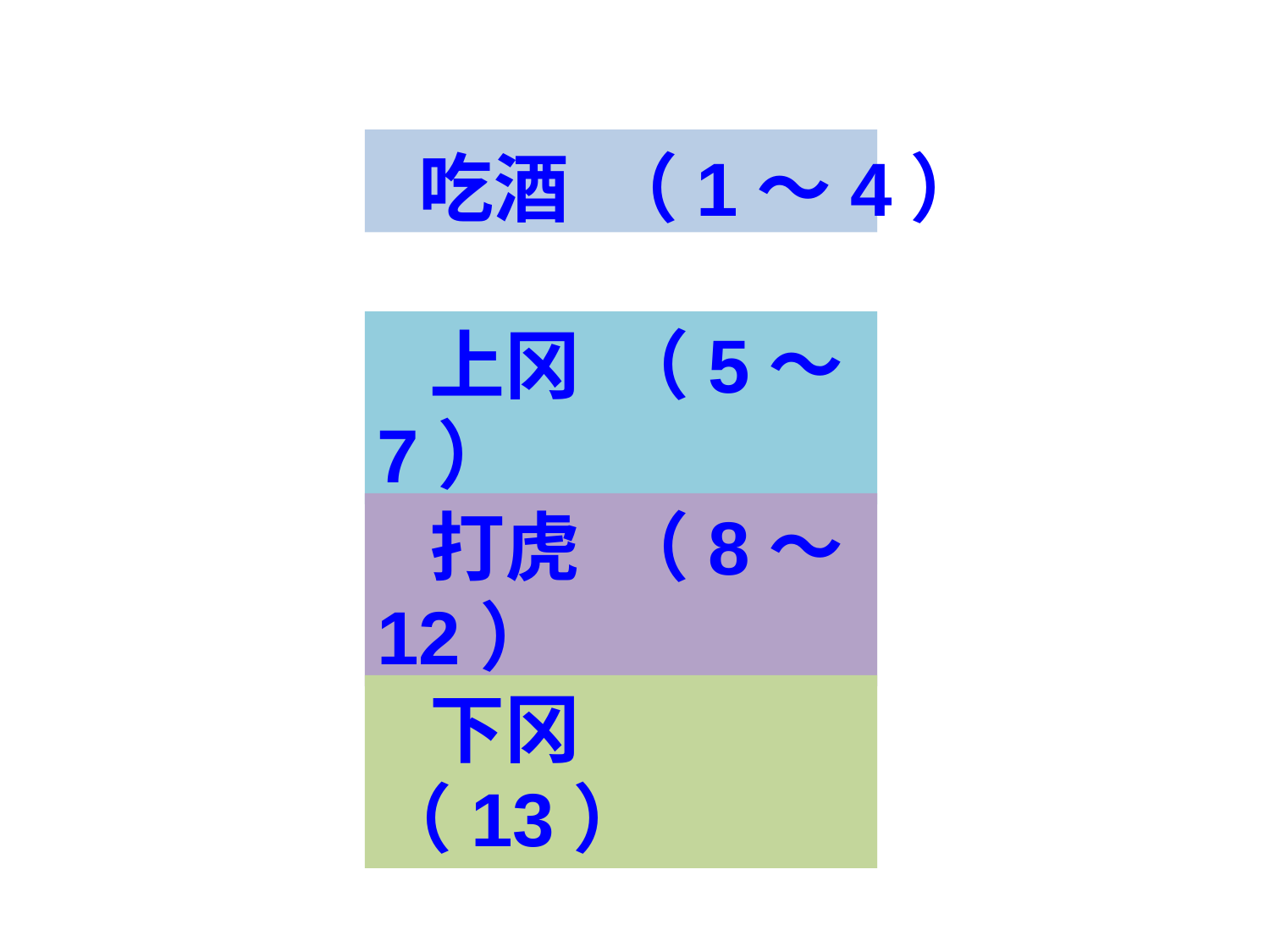

吃酒  （1～4）
  上冈  （5～7）
  打虎  （8～12）
  下冈  （13）